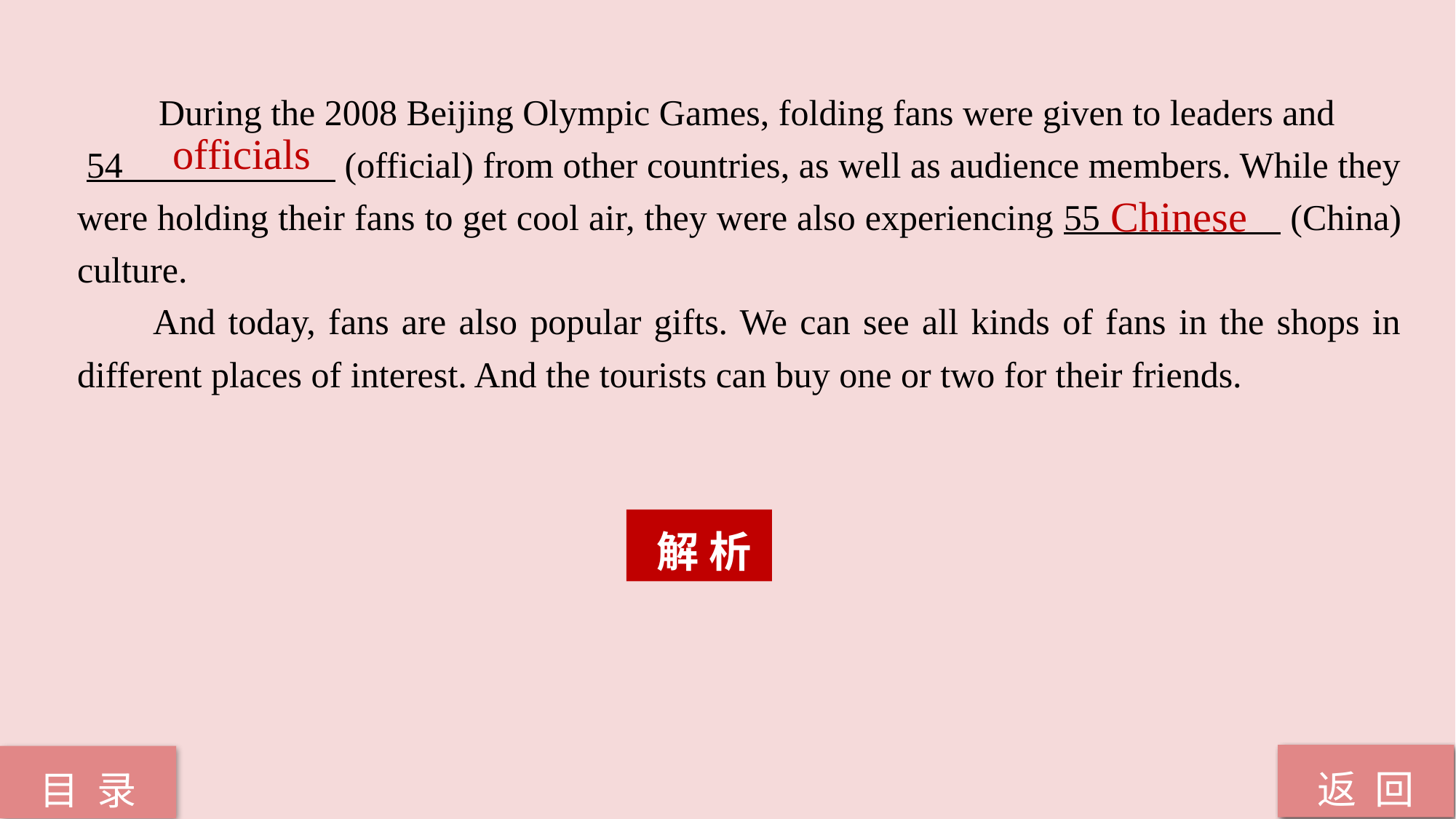

During the 2008 Beijing Olympic Games, folding fans were given to leaders and
 54                        (official) from other countries, as well as audience members. While they were holding their fans to get cool air, they were also experiencing 55                    (China) culture.
      And today, fans are also popular gifts. We can see all kinds of fans in the shops in different places of interest. And the tourists can buy one or two for their friends.
officials
Chinese
 解 析
返  回